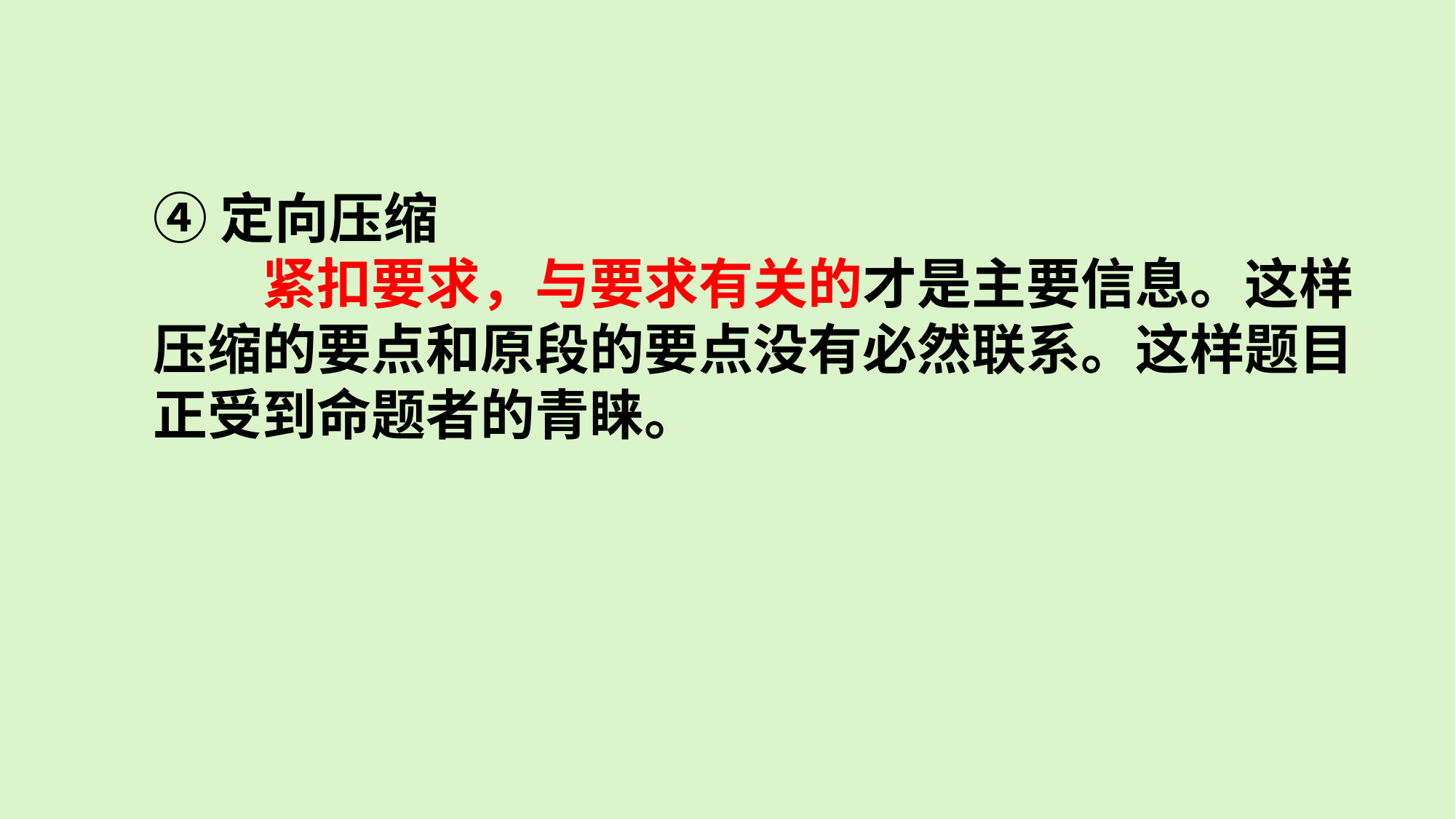

④定向压缩
　　紧扣要求，与要求有关的才是主要信息。这样压缩的要点和原段的要点没有必然联系。这样题目正受到命题者的青睐。